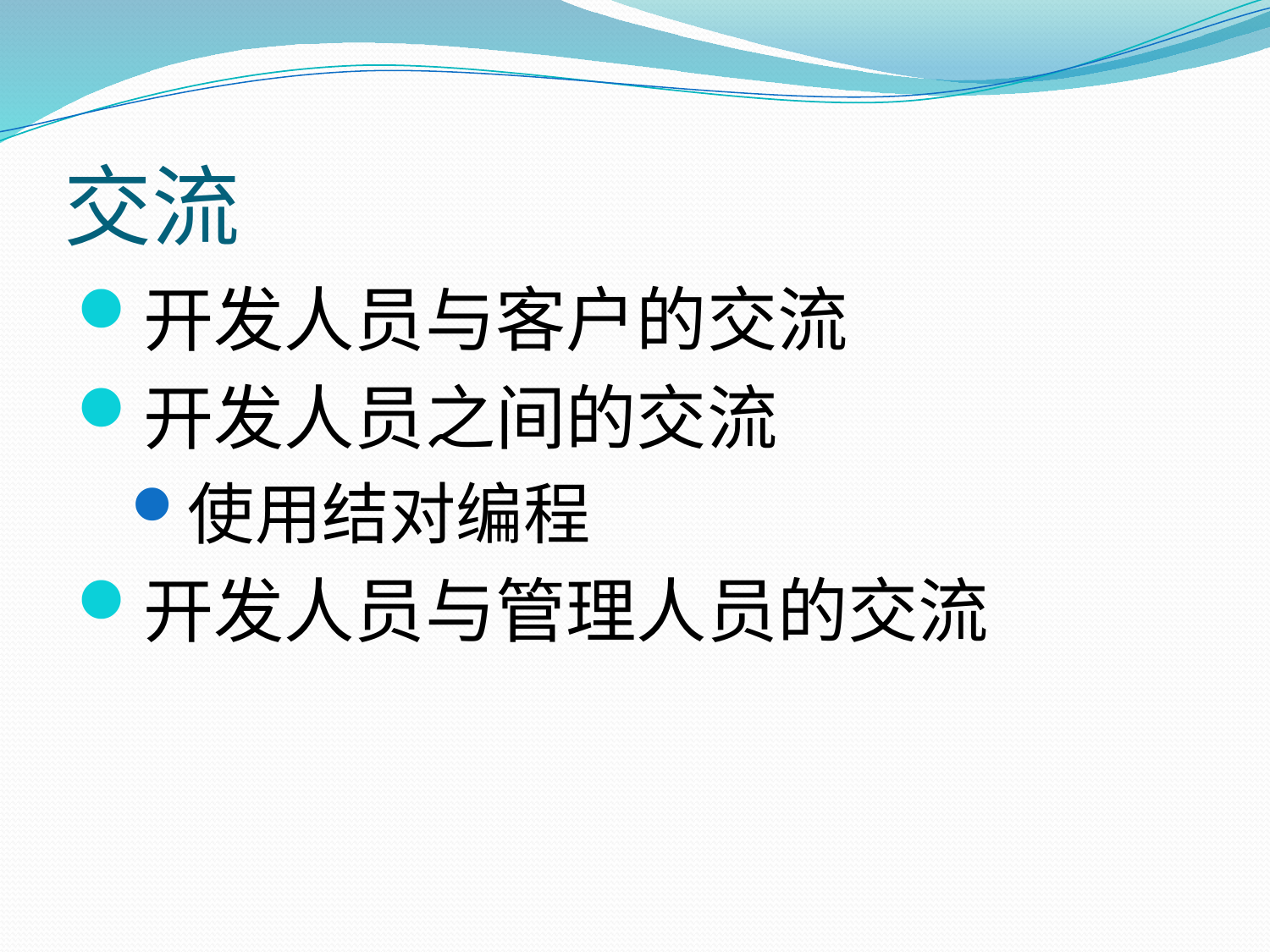

# 交流
开发人员与客户的交流
开发人员之间的交流
使用结对编程
开发人员与管理人员的交流